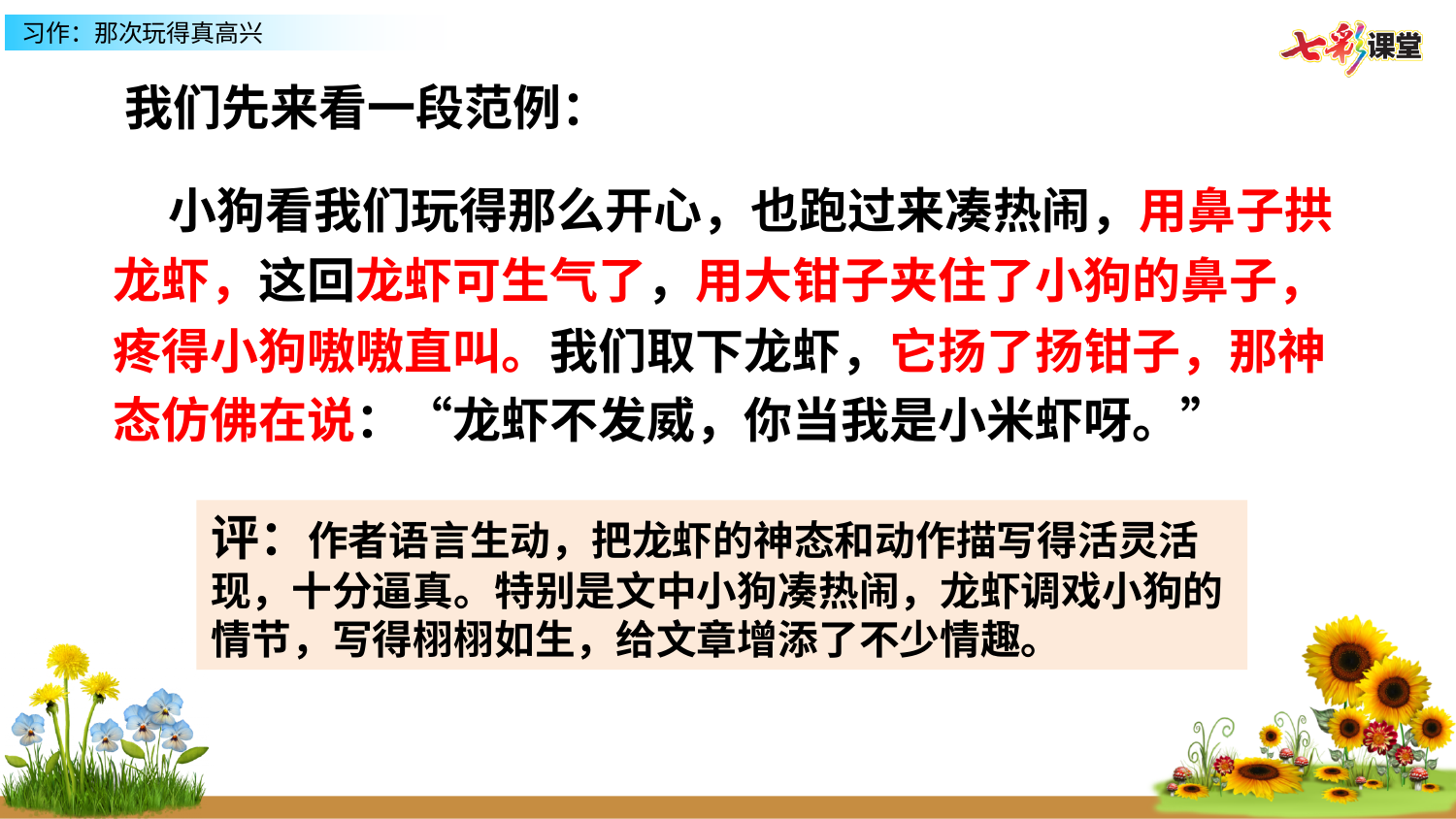

我们先来看一段范例：
    小狗看我们玩得那么开心，也跑过来凑热闹，用鼻子拱龙虾，这回龙虾可生气了，用大钳子夹住了小狗的鼻子，疼得小狗嗷嗷直叫。我们取下龙虾，它扬了扬钳子，那神态仿佛在说：“龙虾不发威，你当我是小米虾呀。”
评：作者语言生动，把龙虾的神态和动作描写得活灵活现，十分逼真。特别是文中小狗凑热闹，龙虾调戏小狗的情节，写得栩栩如生，给文章增添了不少情趣。